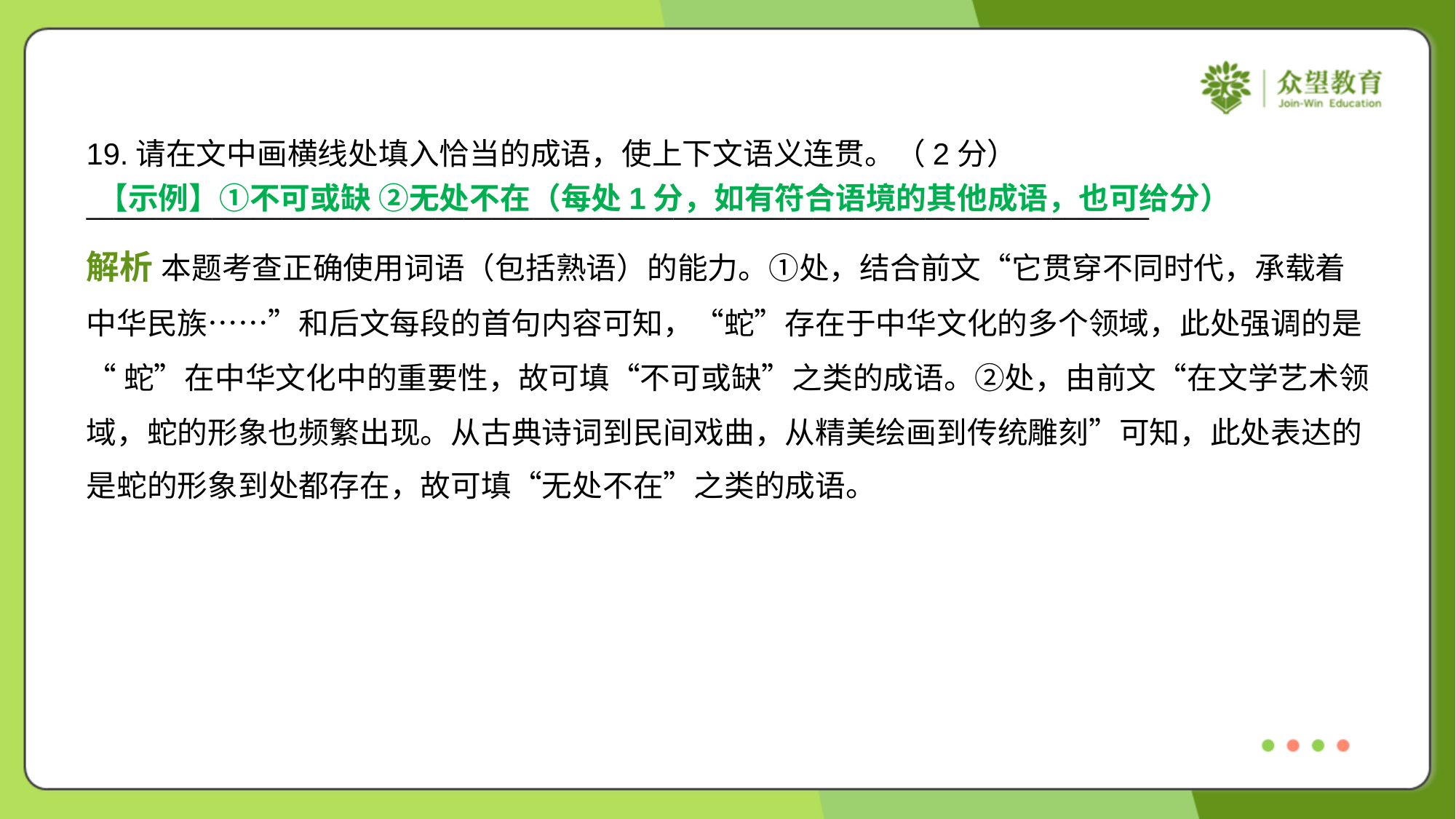

19.请在文中画横线处填入恰当的成语，使上下文语义连贯。（2分）
____________________________________________________________________________
【示例】①不可或缺 ②无处不在（每处1分，如有符合语境的其他成语，也可给分）
解析 本题考查正确使用词语（包括熟语）的能力。①处，结合前文“它贯穿不同时代，承载着
中华民族……”和后文每段的首句内容可知，“蛇”存在于中华文化的多个领域，此处强调的是
“蛇”在中华文化中的重要性，故可填“不可或缺”之类的成语。②处，由前文“在文学艺术领
域，蛇的形象也频繁出现。从古典诗词到民间戏曲，从精美绘画到传统雕刻”可知，此处表达的
是蛇的形象到处都存在，故可填“无处不在”之类的成语。